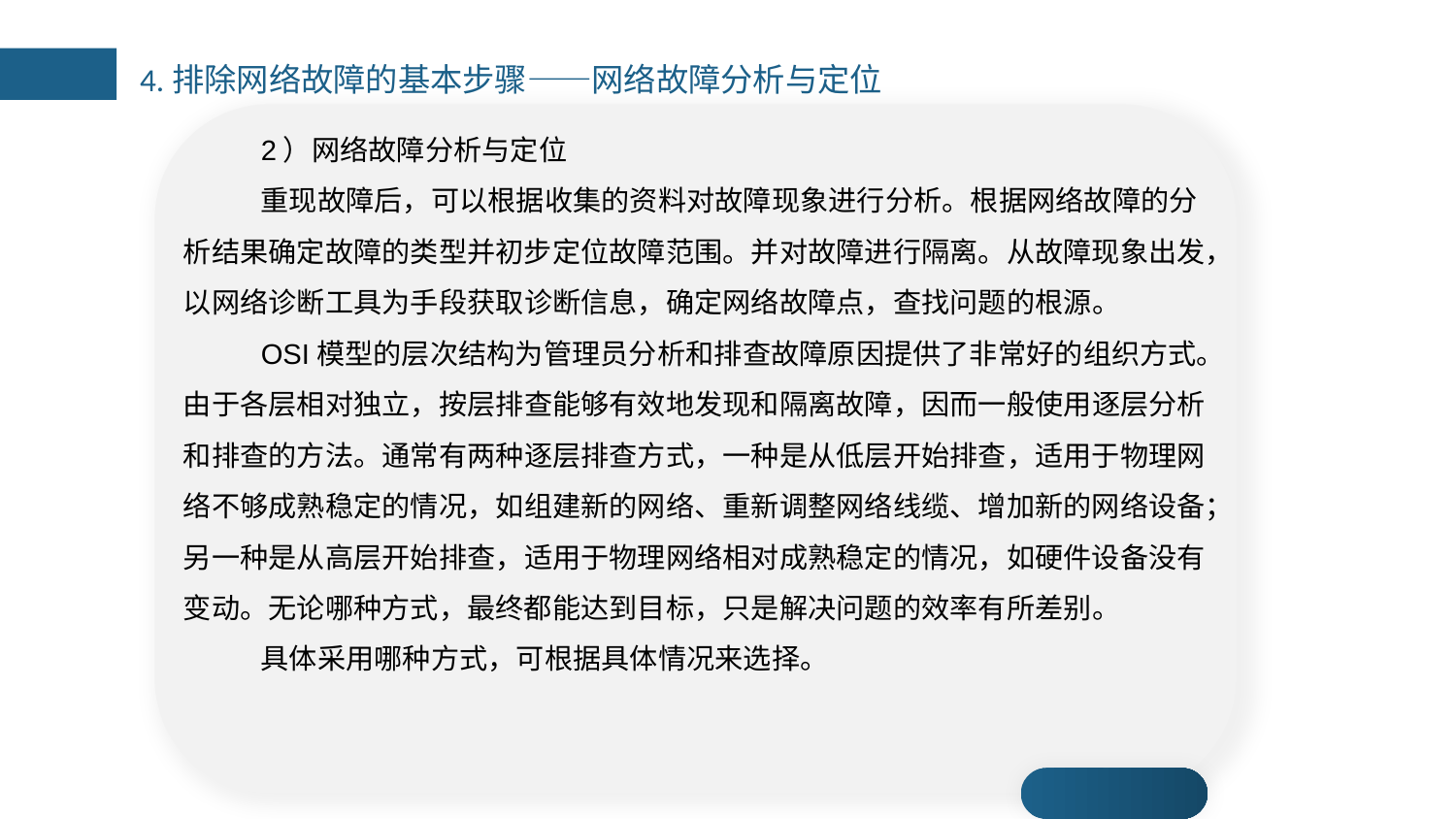

4.排除网络故障的基本步骤——网络故障分析与定位

2）网络故障分析与定位
重现故障后，可以根据收集的资料对故障现象进行分析。根据网络故障的分析结果确定故障的类型并初步定位故障范围。并对故障进行隔离。从故障现象出发，以网络诊断工具为手段获取诊断信息，确定网络故障点，查找问题的根源。
OSI模型的层次结构为管理员分析和排查故障原因提供了非常好的组织方式。由于各层相对独立，按层排查能够有效地发现和隔离故障，因而一般使用逐层分析和排查的方法。通常有两种逐层排查方式，一种是从低层开始排查，适用于物理网络不够成熟稳定的情况，如组建新的网络、重新调整网络线缆、增加新的网络设备；另一种是从高层开始排查，适用于物理网络相对成熟稳定的情况，如硬件设备没有变动。无论哪种方式，最终都能达到目标，只是解决问题的效率有所差别。
具体采用哪种方式，可根据具体情况来选择。